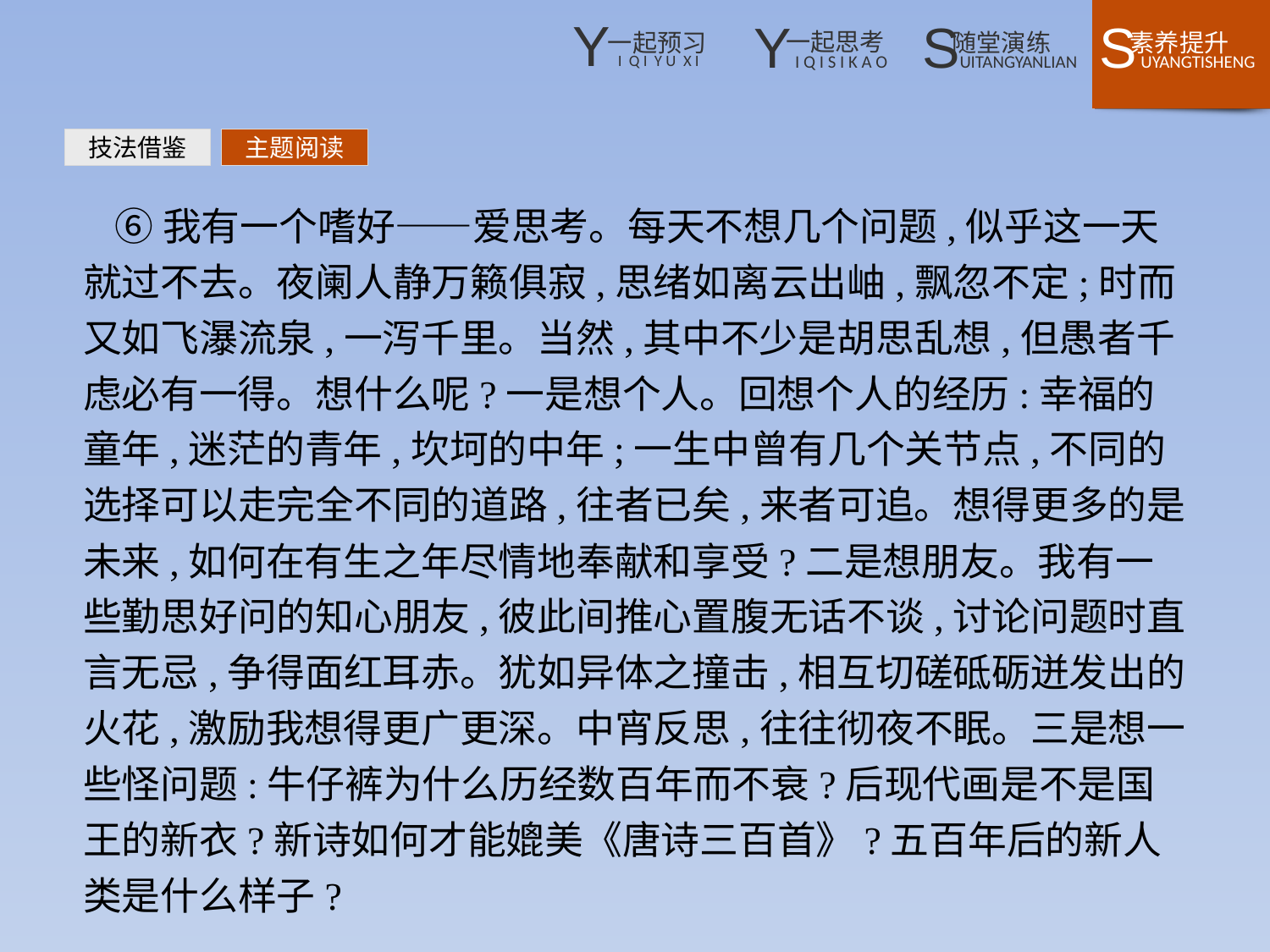

技法借鉴
主题阅读
⑥我有一个嗜好——爱思考。每天不想几个问题,似乎这一天就过不去。夜阑人静万籁俱寂,思绪如离云出岫,飘忽不定;时而又如飞瀑流泉,一泻千里。当然,其中不少是胡思乱想,但愚者千虑必有一得。想什么呢?一是想个人。回想个人的经历:幸福的童年,迷茫的青年,坎坷的中年;一生中曾有几个关节点,不同的选择可以走完全不同的道路,往者已矣,来者可追。想得更多的是未来,如何在有生之年尽情地奉献和享受?二是想朋友。我有一些勤思好问的知心朋友,彼此间推心置腹无话不谈,讨论问题时直言无忌,争得面红耳赤。犹如异体之撞击,相互切磋砥砺迸发出的火花,激励我想得更广更深。中宵反思,往往彻夜不眠。三是想一些怪问题:牛仔裤为什么历经数百年而不衰?后现代画是不是国王的新衣?新诗如何才能媲美《唐诗三百首》?五百年后的新人类是什么样子?